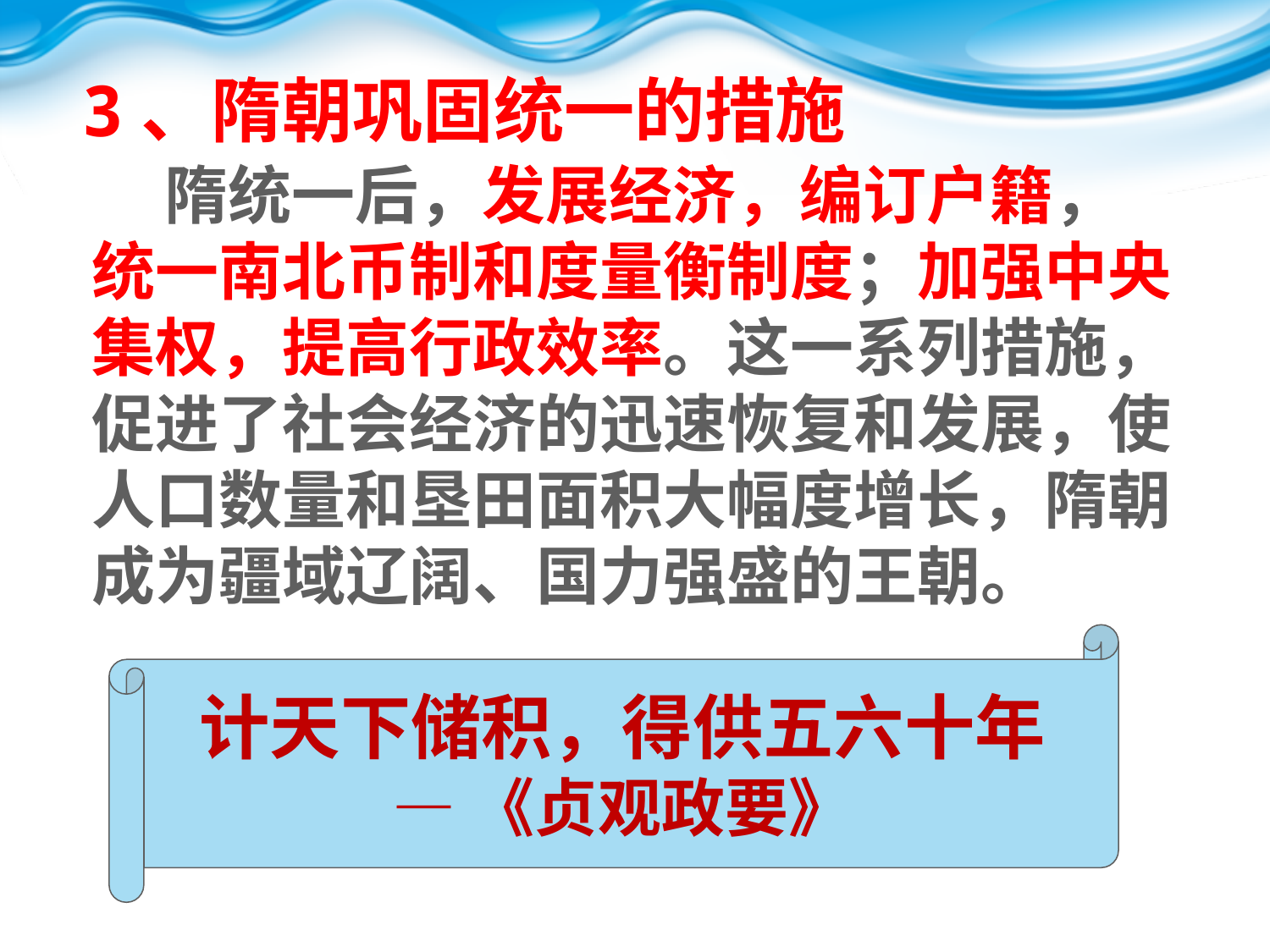

3、隋朝巩固统一的措施
    隋统一后，发展经济，编订户籍，统一南北币制和度量衡制度；加强中央集权，提高行政效率。这一系列措施，促进了社会经济的迅速恢复和发展，使人口数量和垦田面积大幅度增长，隋朝成为疆域辽阔、国力强盛的王朝。
计天下储积，得供五六十年
—《贞观政要》